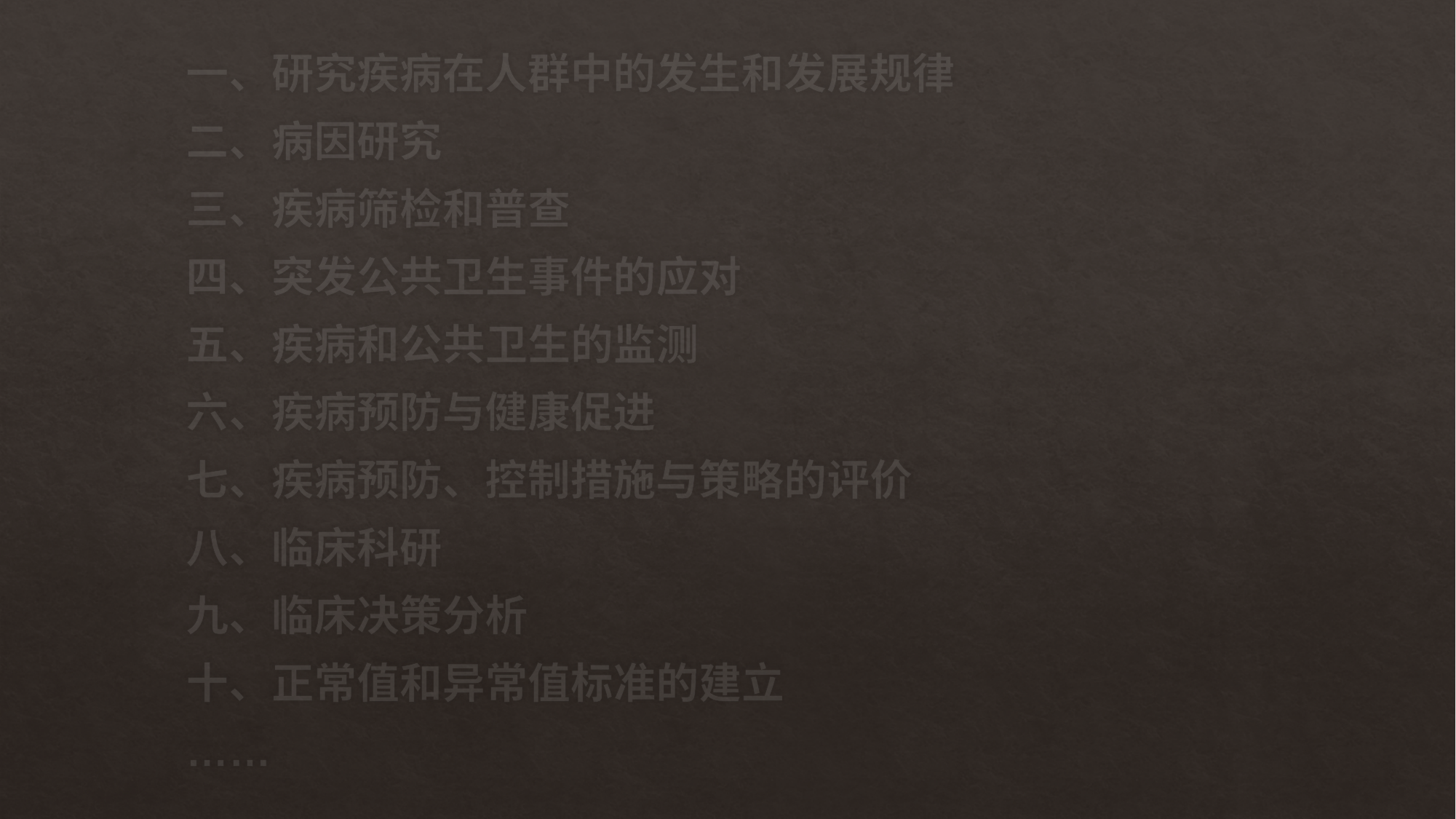

一、研究疾病在人群中的发生和发展规律
二、病因研究
三、疾病筛检和普查
四、突发公共卫生事件的应对
五、疾病和公共卫生的监测
六、疾病预防与健康促进
七、疾病预防、控制措施与策略的评价
八、临床科研
九、临床决策分析
十、正常值和异常值标准的建立
……